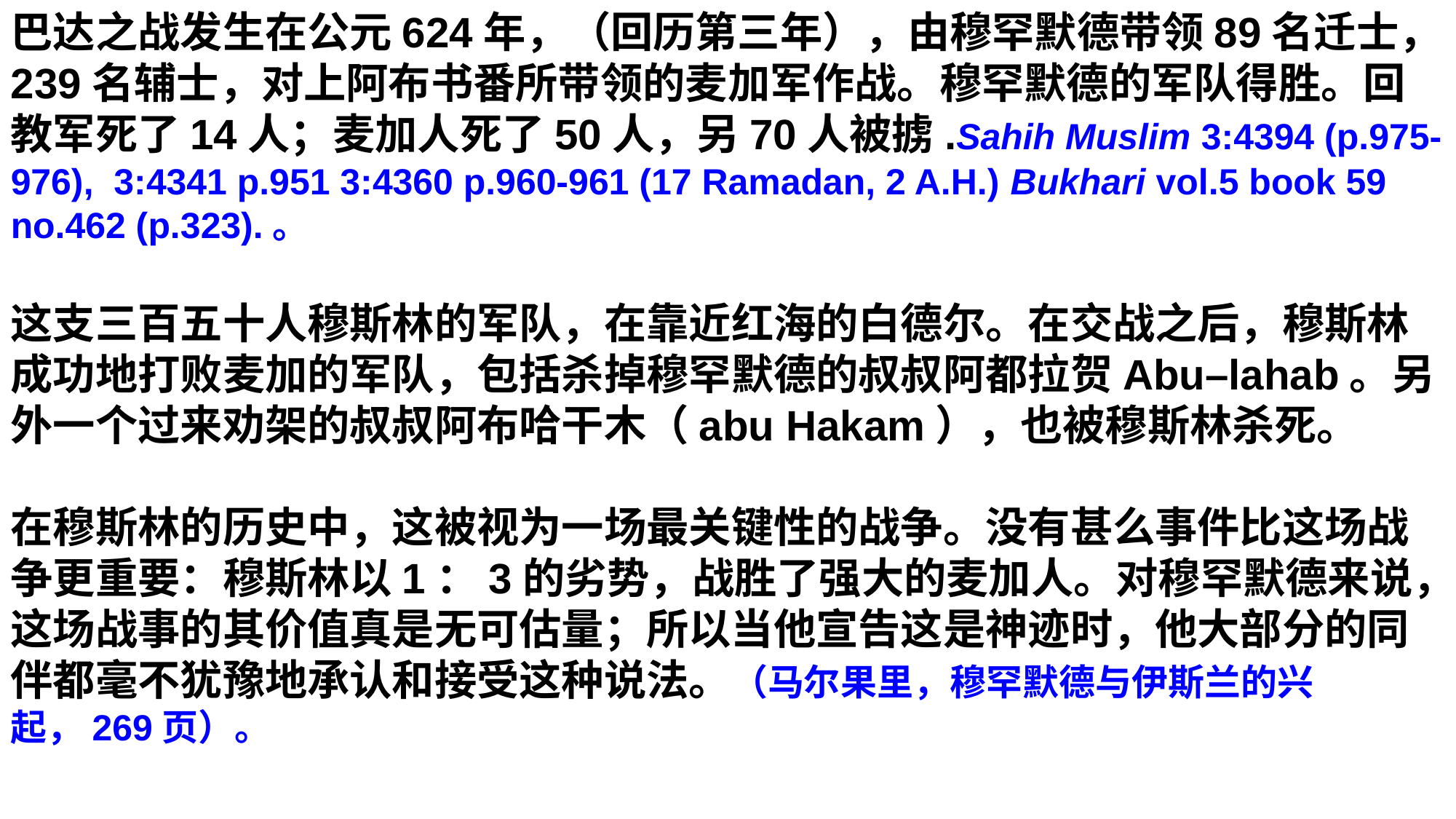

巴达之战发生在公元624年，（回历第三年），由穆罕默德带领89名迁士，239名辅士，对上阿布书番所带领的麦加军作战。穆罕默德的军队得胜。回教军死了14人；麦加人死了50人，另70人被掳.Sahih Muslim 3:4394 (p.975-976),  3:4341 p.951 3:4360 p.960-961 (17 Ramadan, 2 A.H.) Bukhari vol.5 book 59 no.462 (p.323).。

这支三百五十人穆斯林的军队，在靠近红海的白德尔。在交战之后，穆斯林成功地打败麦加的军队，包括杀掉穆罕默德的叔叔阿都拉贺Abu–lahab。另外一个过来劝架的叔叔阿布哈干木（abu Hakam），也被穆斯林杀死。

在穆斯林的历史中，这被视为一场最关键性的战争。没有甚么事件比这场战争更重要：穆斯林以1：3的劣势，战胜了强大的麦加人。对穆罕默德来说，这场战事的其价值真是无可估量；所以当他宣告这是神迹时，他大部分的同伴都毫不犹豫地承认和接受这种说法。（马尔果里，穆罕默德与伊斯兰的兴起，269页）。